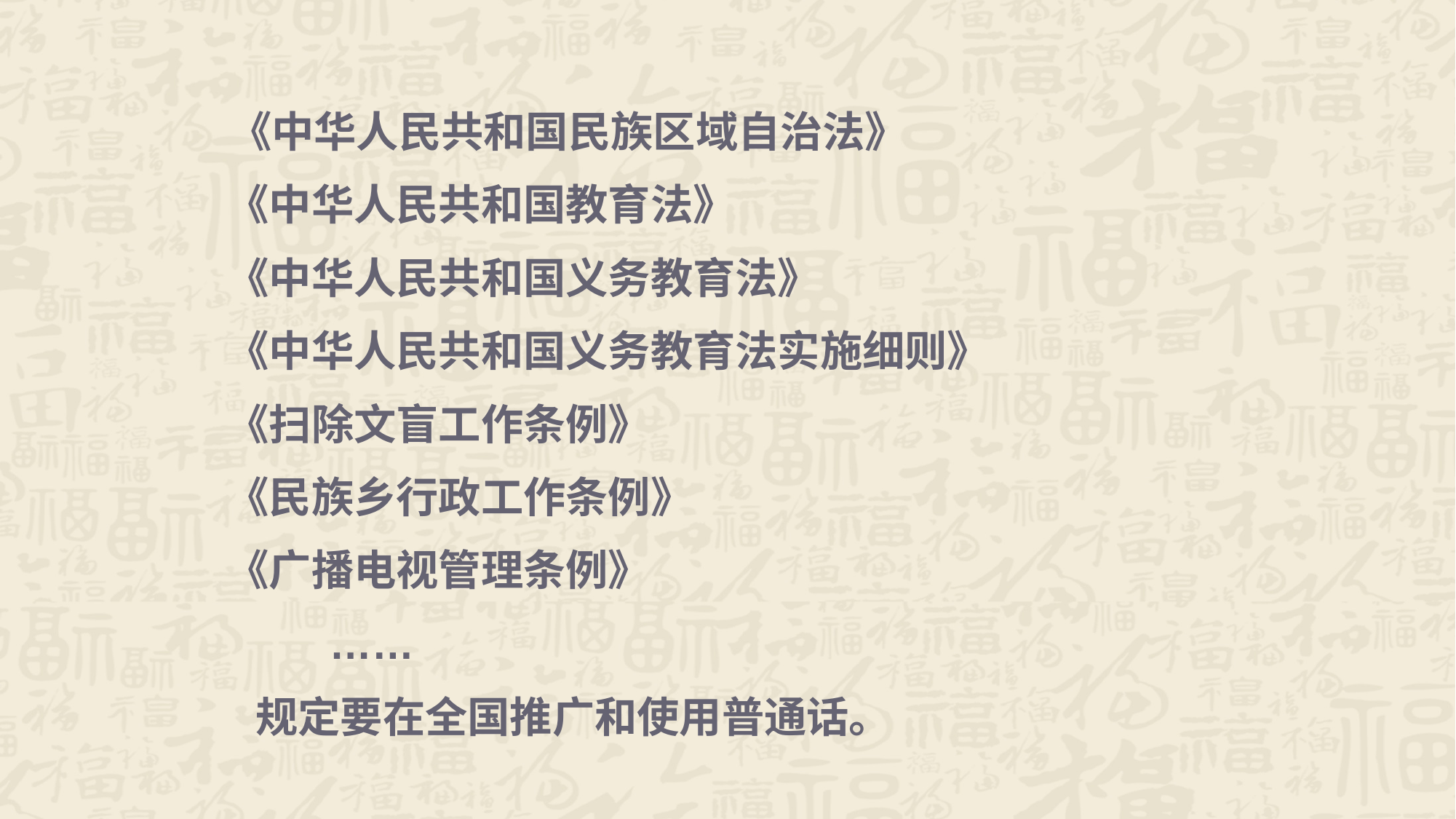

《中华人民共和国民族区域自治法》
              《中华人民共和国教育法》
              《中华人民共和国义务教育法》
              《中华人民共和国义务教育法实施细则》
              《扫除文盲工作条例》
              《民族乡行政工作条例》
              《广播电视管理条例》
                     ……
                 规定要在全国推广和使用普通话。